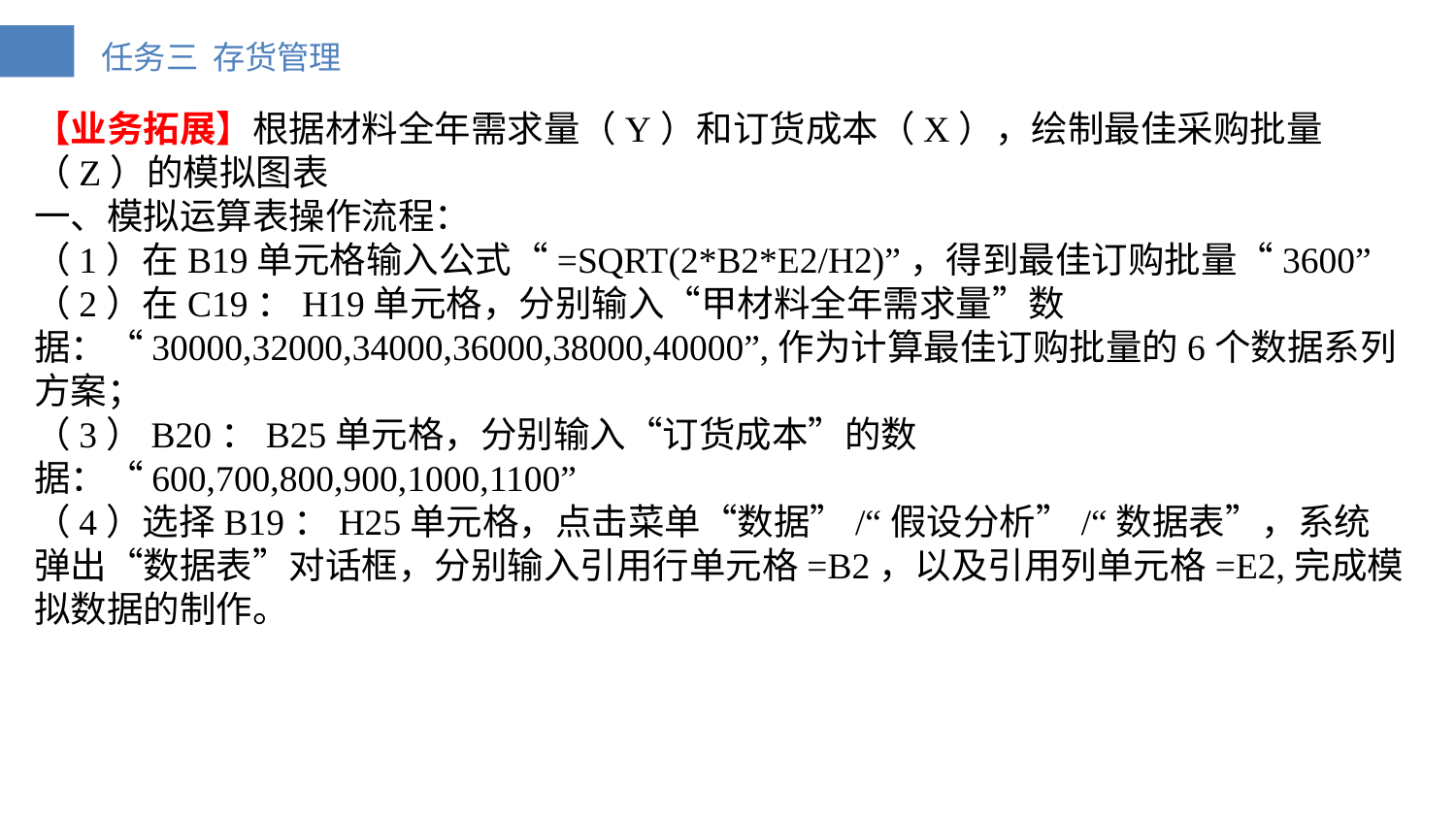

【业务拓展】根据材料全年需求量（Y）和订货成本（X），绘制最佳采购批量（Z）的模拟图表
一、模拟运算表操作流程：
（1）在B19单元格输入公式“=SQRT(2*B2*E2/H2)”，得到最佳订购批量“3600”
（2）在C19：H19单元格，分别输入“甲材料全年需求量”数据：“30000,32000,34000,36000,38000,40000”,作为计算最佳订购批量的6个数据系列方案；
（3）B20：B25单元格，分别输入“订货成本”的数据：“600,700,800,900,1000,1100”
（4）选择B19：H25单元格，点击菜单“数据”/“假设分析”/“数据表”，系统弹出“数据表”对话框，分别输入引用行单元格=B2，以及引用列单元格=E2,完成模拟数据的制作。